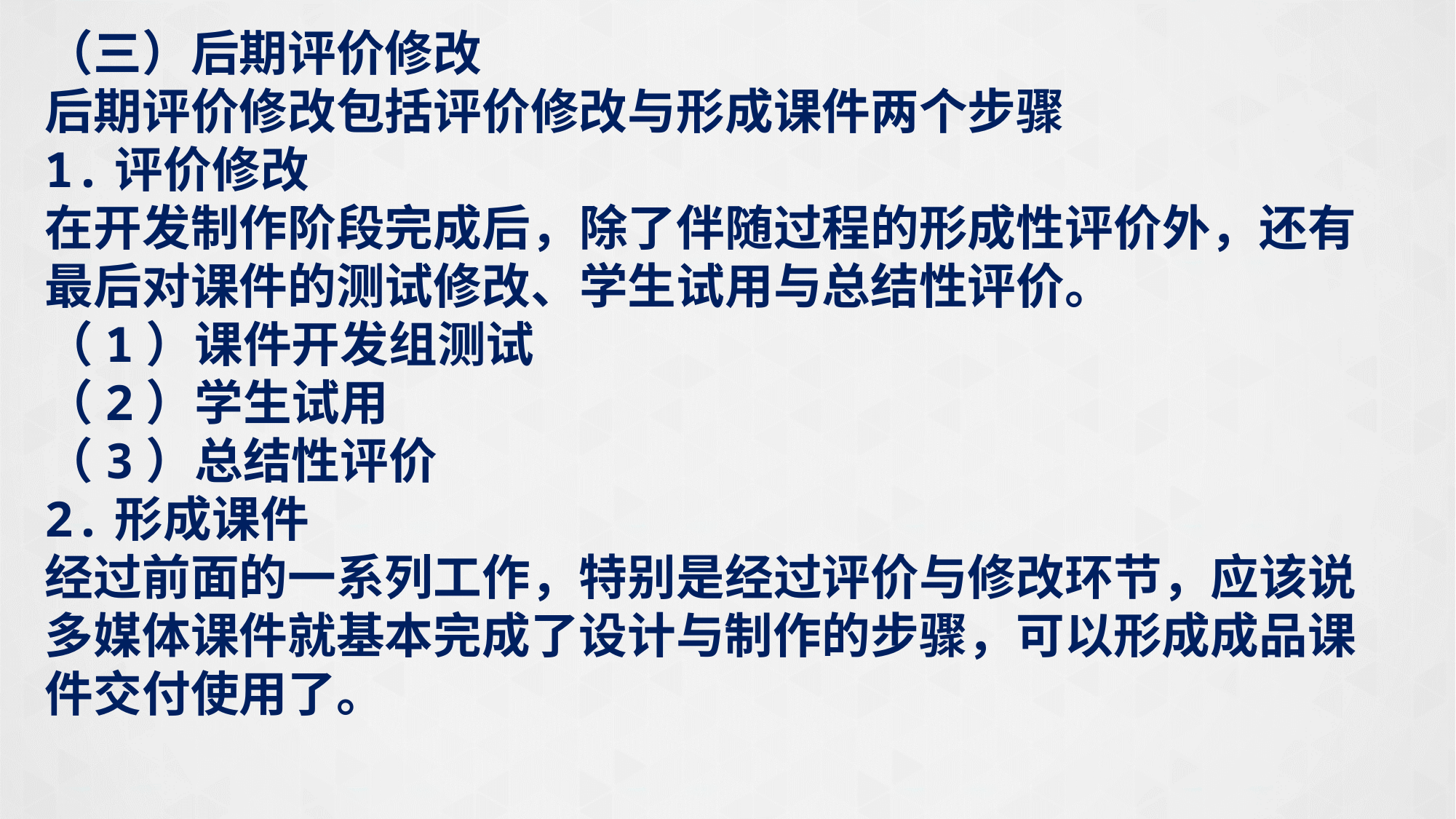

（三）后期评价修改
后期评价修改包括评价修改与形成课件两个步骤
1.评价修改
在开发制作阶段完成后，除了伴随过程的形成性评价外，还有最后对课件的测试修改、学生试用与总结性评价。
（1）课件开发组测试
（2）学生试用
（3）总结性评价
2.形成课件
经过前面的一系列工作，特别是经过评价与修改环节，应该说多媒体课件就基本完成了设计与制作的步骤，可以形成成品课件交付使用了。